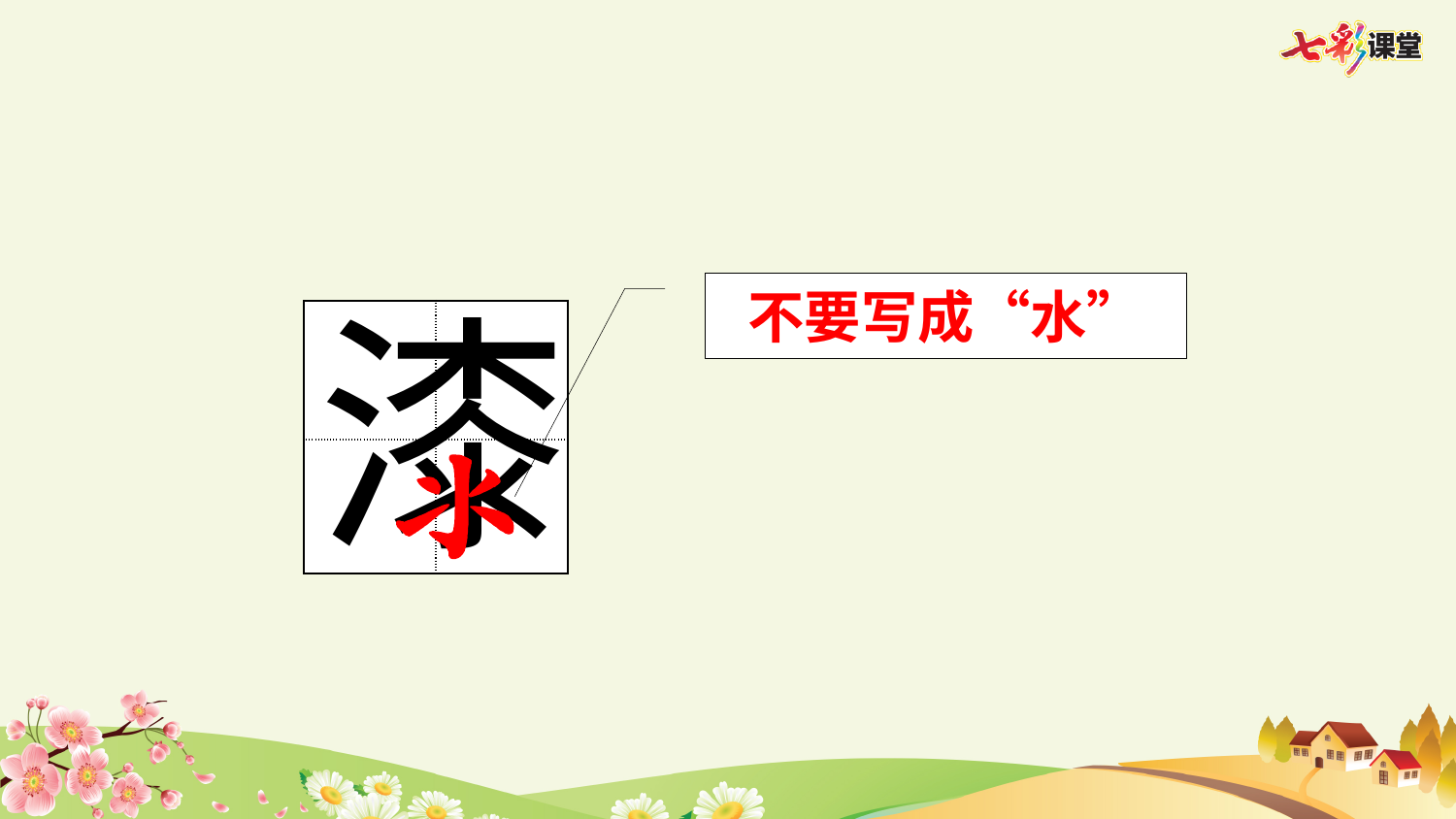

漆
不要写成“水”
|  |  |
| --- | --- |
|  |  |